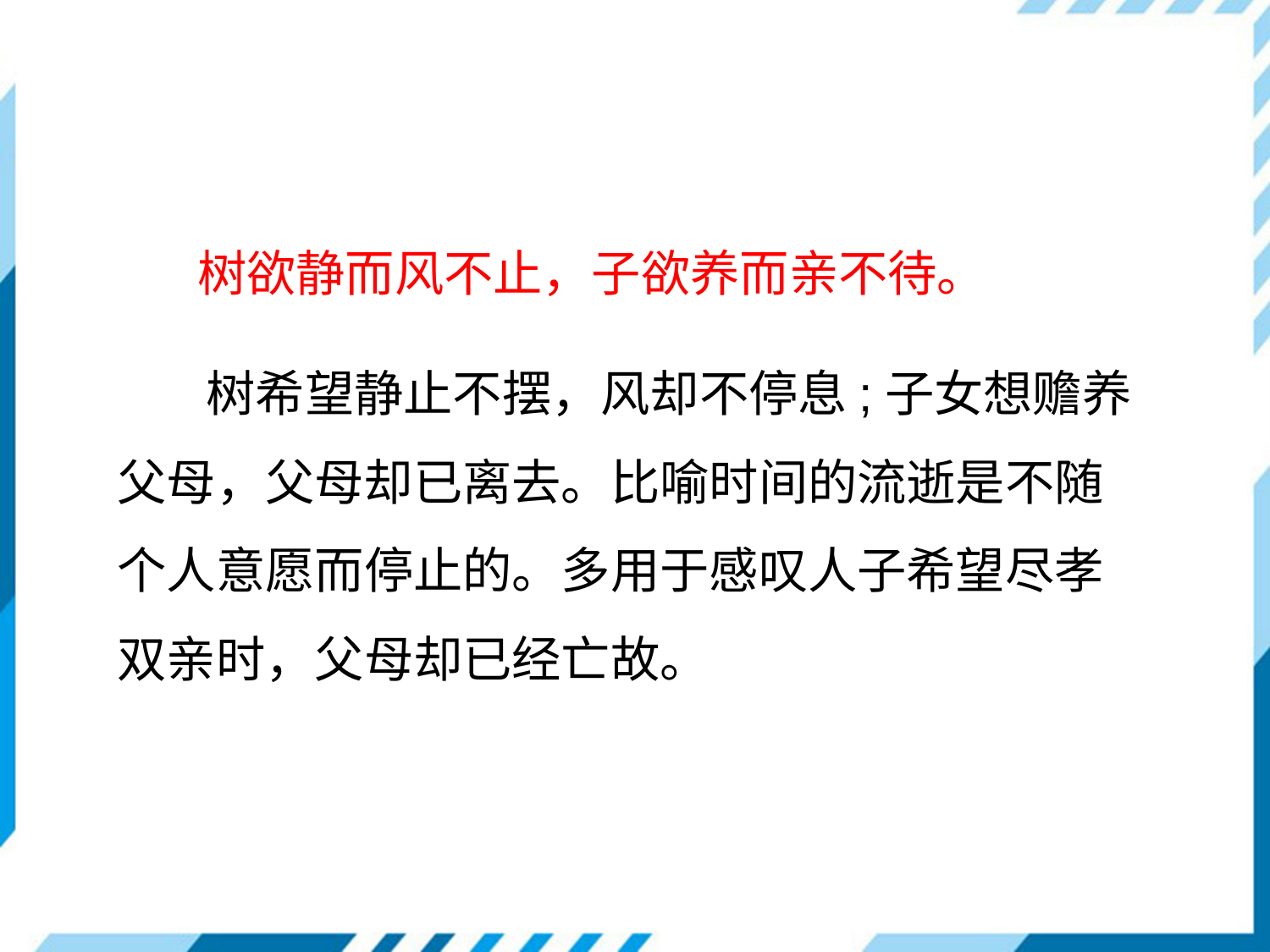

树欲静而风不止，子欲养而亲不待。

       树希望静止不摆，风却不停息;子女想赡养父母，父母却已离去。比喻时间的流逝是不随个人意愿而停止的。多用于感叹人子希望尽孝双亲时，父母却已经亡故。